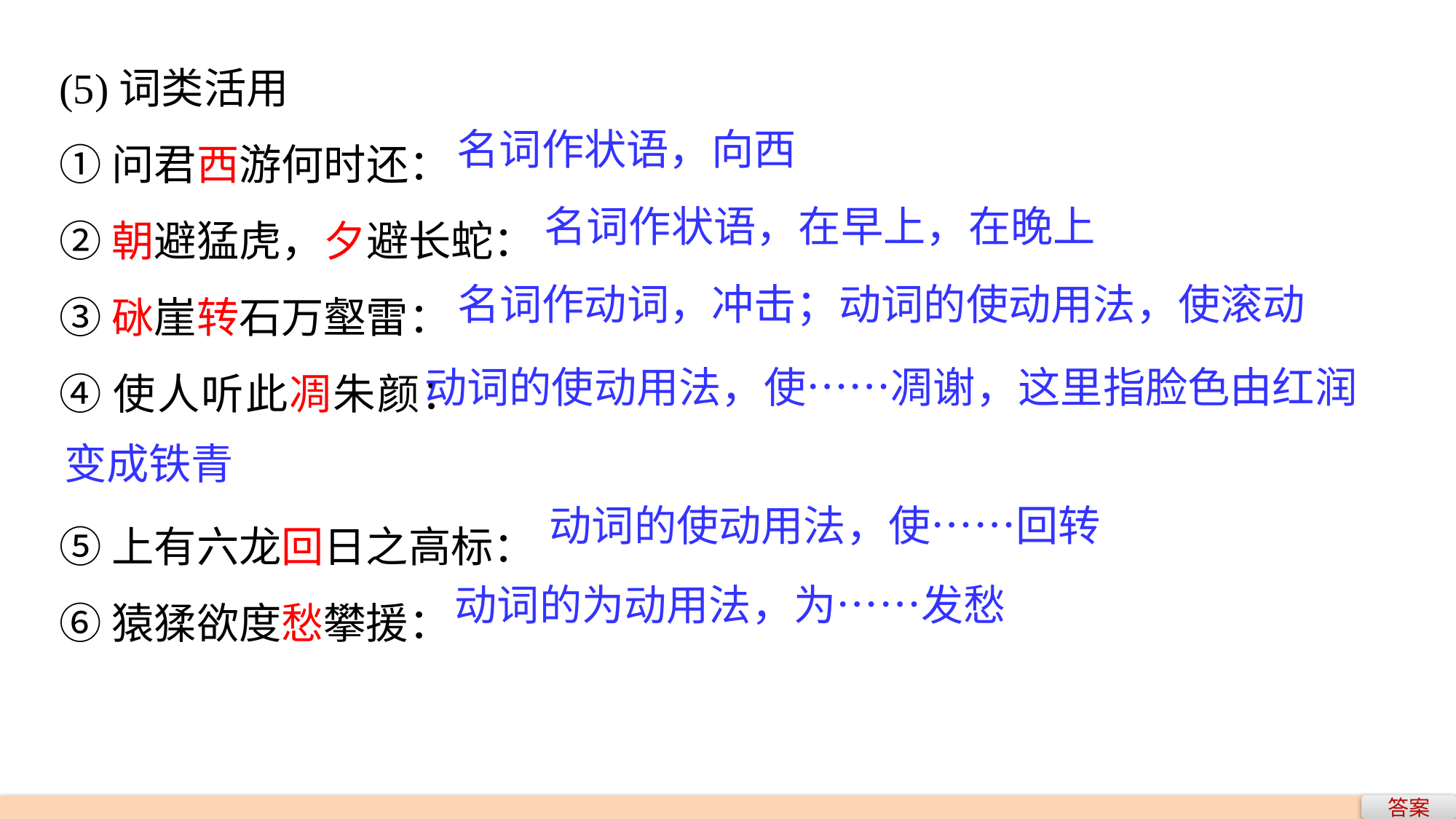

(5)词类活用
①问君西游何时还：
②朝避猛虎，夕避长蛇：
③砯崖转石万壑雷：
④使人听此凋朱颜：
⑤上有六龙回日之高标：
⑥猿猱欲度愁攀援：
名词作状语，向西
名词作状语，在早上，在晚上
名词作动词，冲击；动词的使动用法，使滚动
                                     动词的使动用法，使……凋谢，这里指脸色由红润变成铁青
动词的使动用法，使……回转
动词的为动用法，为……发愁
答案